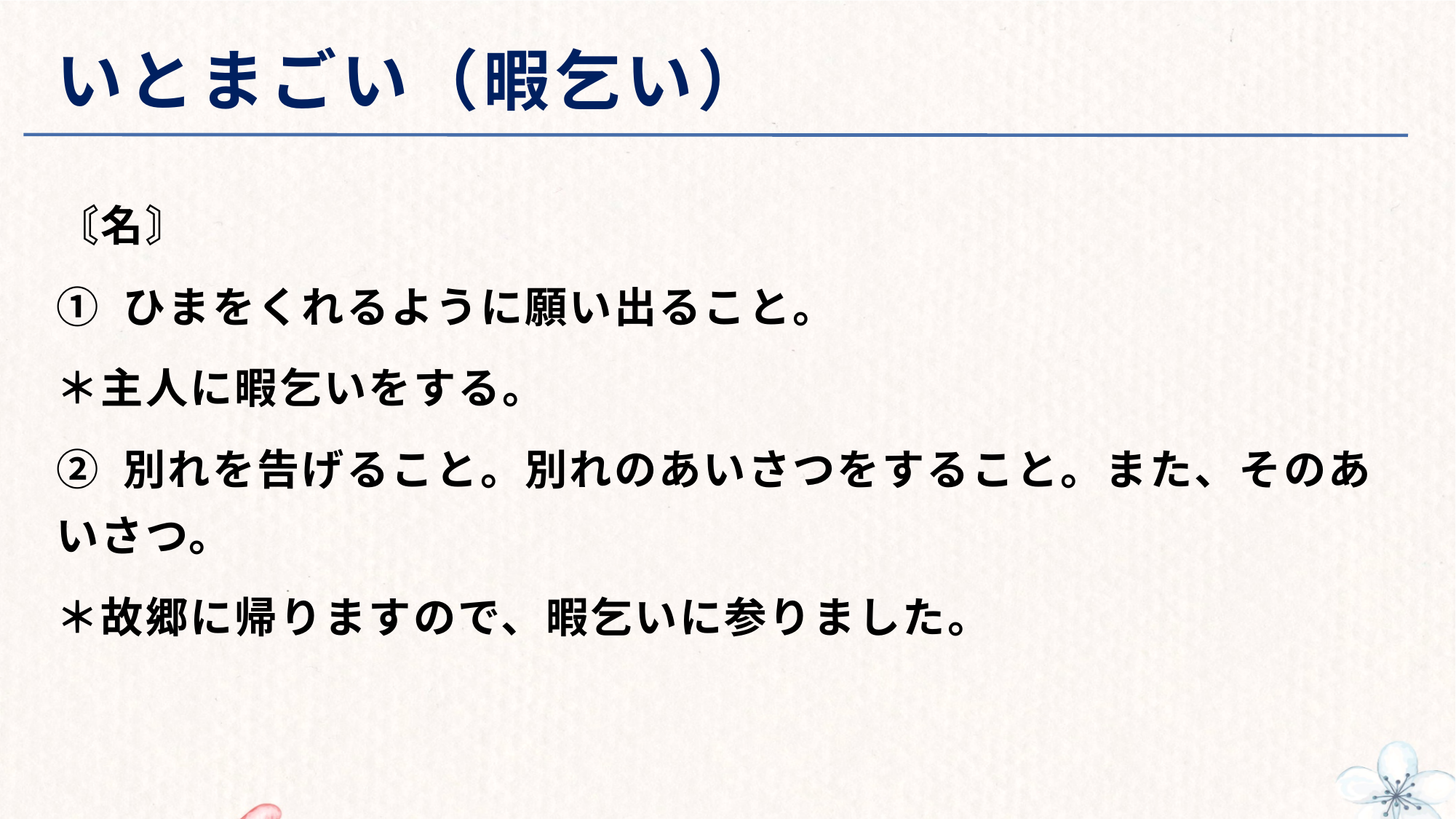

# いとまごい（暇乞い）
〘名〙
① ひまをくれるように願い出ること。
＊主人に暇乞いをする。
② 別れを告げること。別れのあいさつをすること。また、そのあいさつ。
＊故郷に帰りますので、暇乞いに参りました。